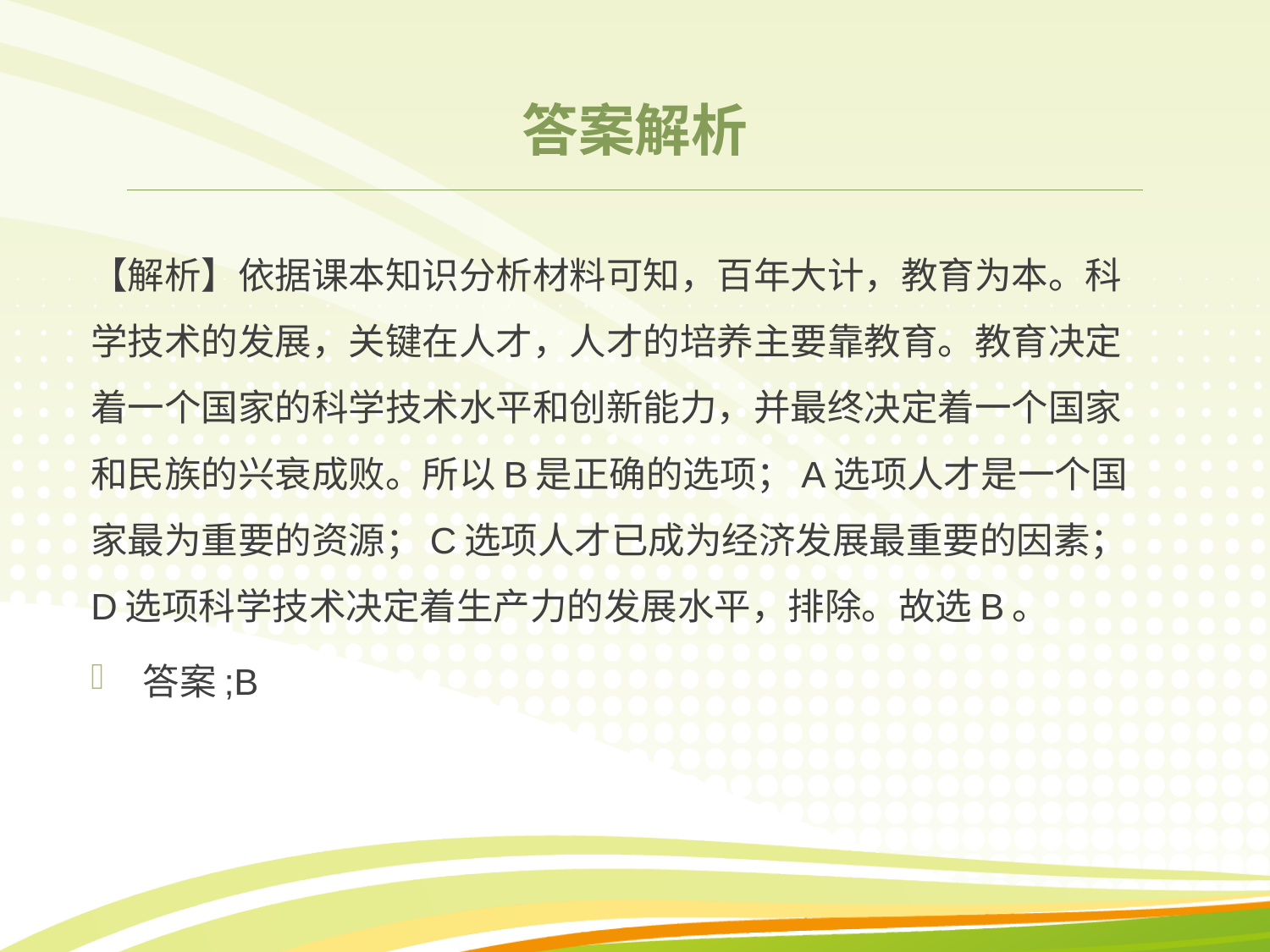

答案解析
【解析】依据课本知识分析材料可知，百年大计，教育为本。科学技术的发展，关键在人才，人才的培养主要靠教育。教育决定着一个国家的科学技术水平和创新能力，并最终决定着一个国家和民族的兴衰成败。所以B是正确的选项；A选项人才是一个国家最为重要的资源；C选项人才已成为经济发展最重要的因素；D选项科学技术决定着生产力的发展水平，排除。故选B。
答案;B